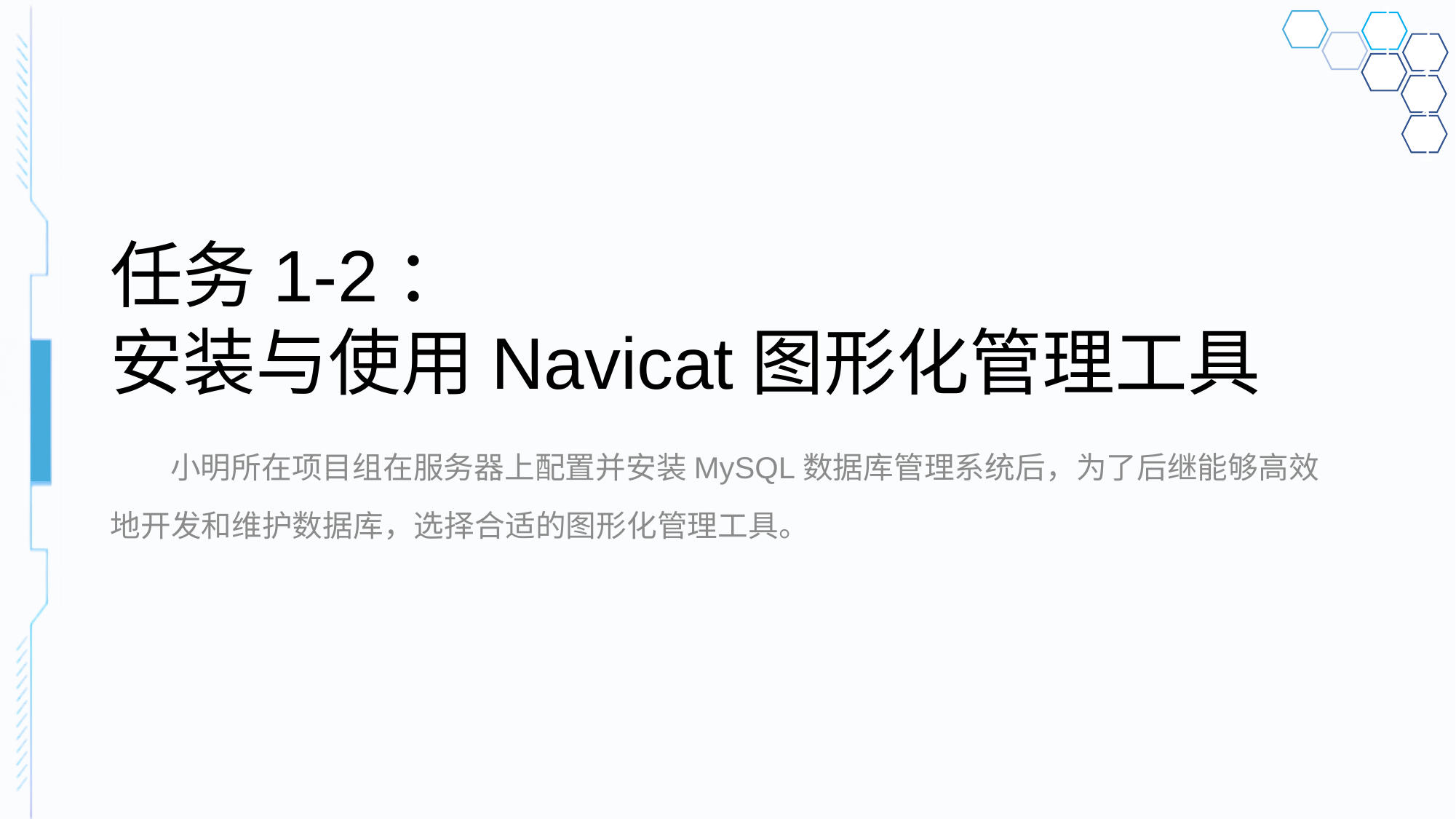

# 任务1-2： 安装与使用Navicat图形化管理工具
小明所在项目组在服务器上配置并安装MySQL数据库管理系统后，为了后继能够高效地开发和维护数据库，选择合适的图形化管理工具。